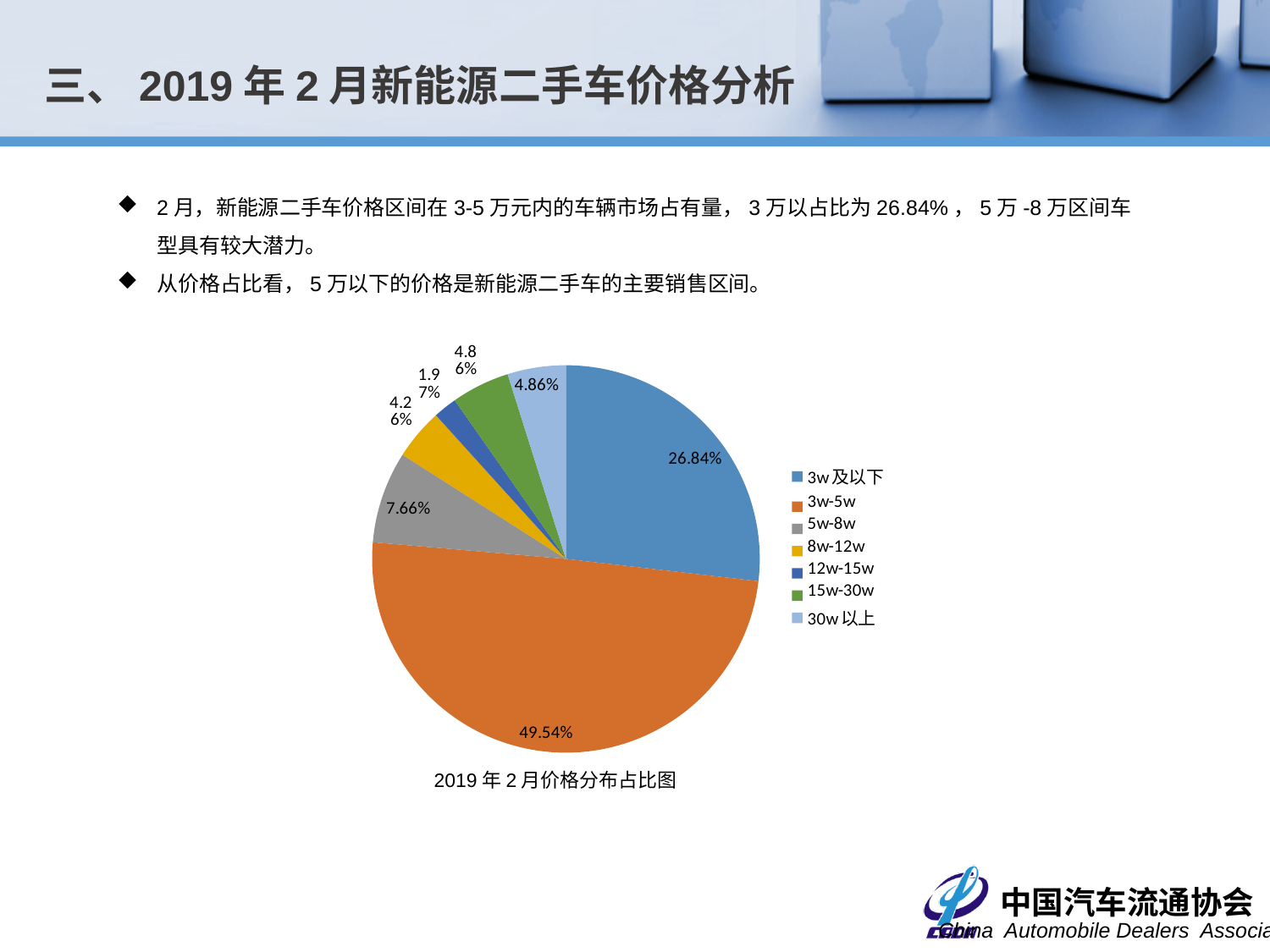

三、2019年2月新能源二手车价格分析
2月，新能源二手车价格区间在3-5万元内的车辆市场占有量，3万以占比为26.84%，5万-8万区间车型具有较大潜力。
从价格占比看，5万以下的价格是新能源二手车的主要销售区间。

### Chart

| Category |  |
|---|---|
| 3w及以下 | 844.0 |
| 3w-5w | 1558.0 |
| 5w-8w | 241.0 |
| 8w-12w | 134.0 |
| 12w-15w | 62.0 |
| 15w-30w | 153.0 |
| 30w以上 | 153.0 |
2019年2月价格分布占比图